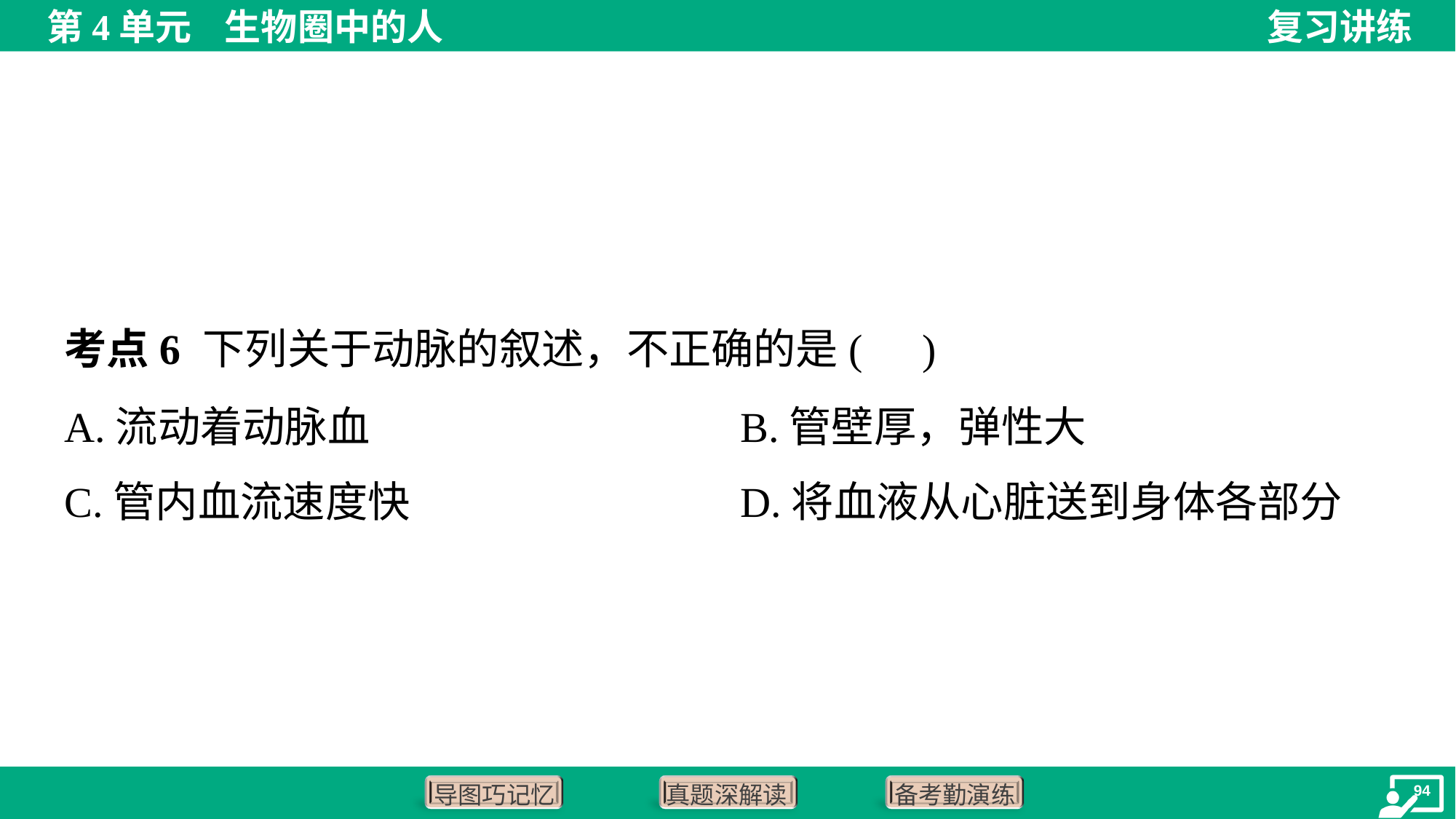

考点6 下列关于动脉的叙述，不正确的是(     )
A.流动着动脉血	B.管壁厚，弹性大
C.管内血流速度快	D.将血液从心脏送到身体各部分